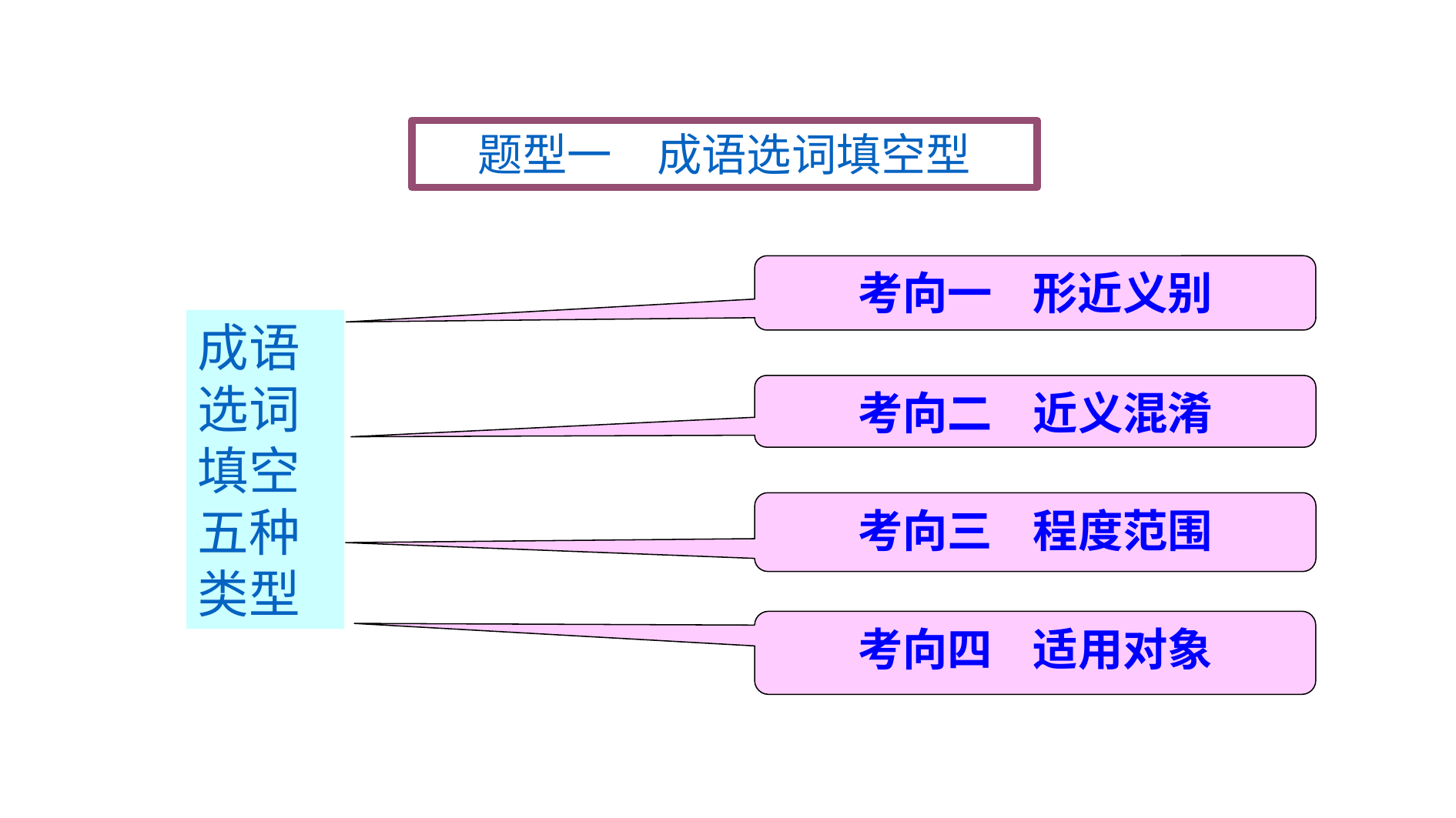

题型一　成语选词填空型
考向一    形近义别
成语选词填空五种类型
考向二    近义混淆
考向三    程度范围
考向四    适用对象